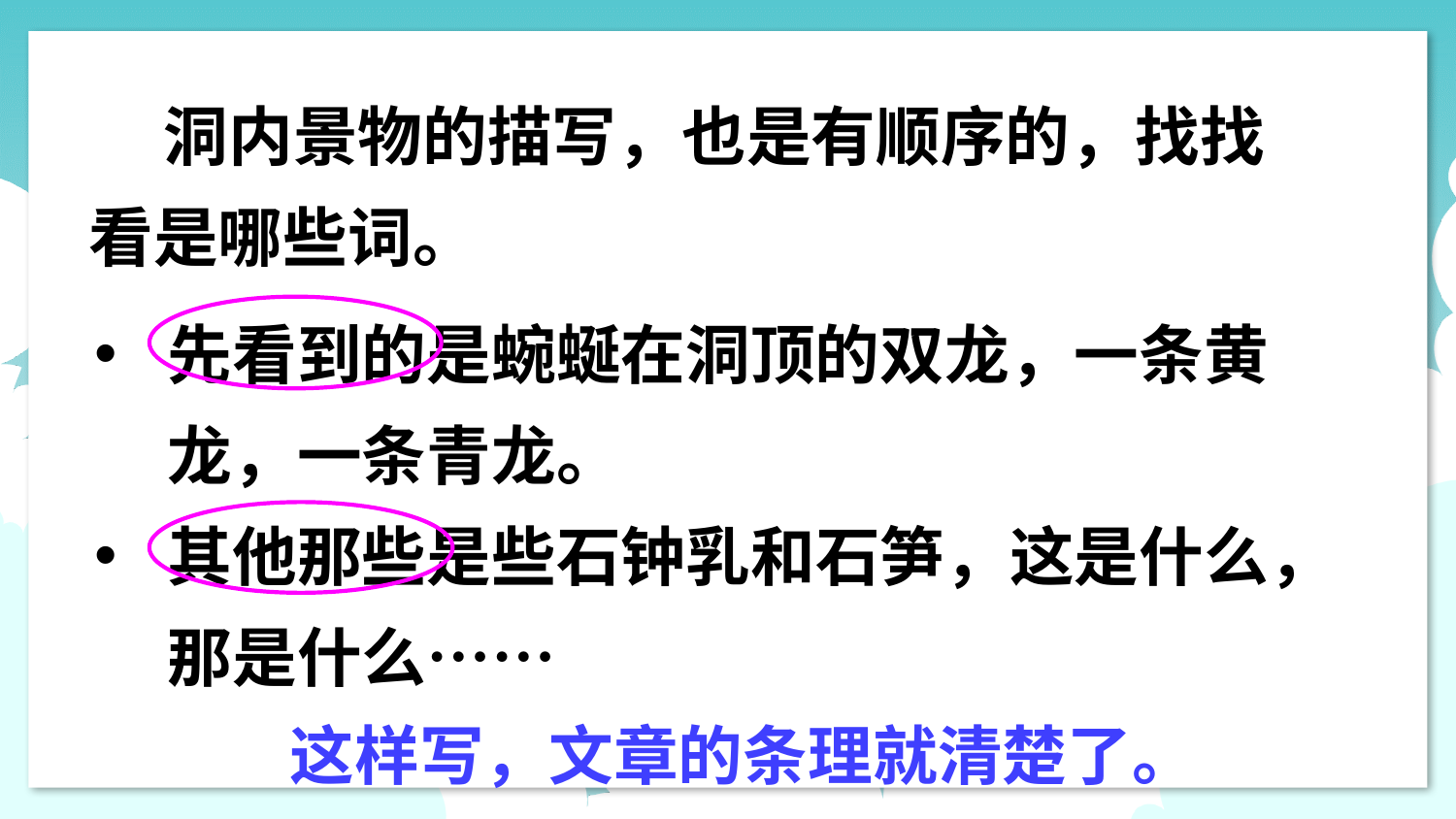

洞内景物的描写，也是有顺序的，找找看是哪些词。
先看到的是蜿蜒在洞顶的双龙，一条黄龙，一条青龙。
其他那些是些石钟乳和石笋，这是什么，那是什么……

这样写，文章的条理就清楚了。